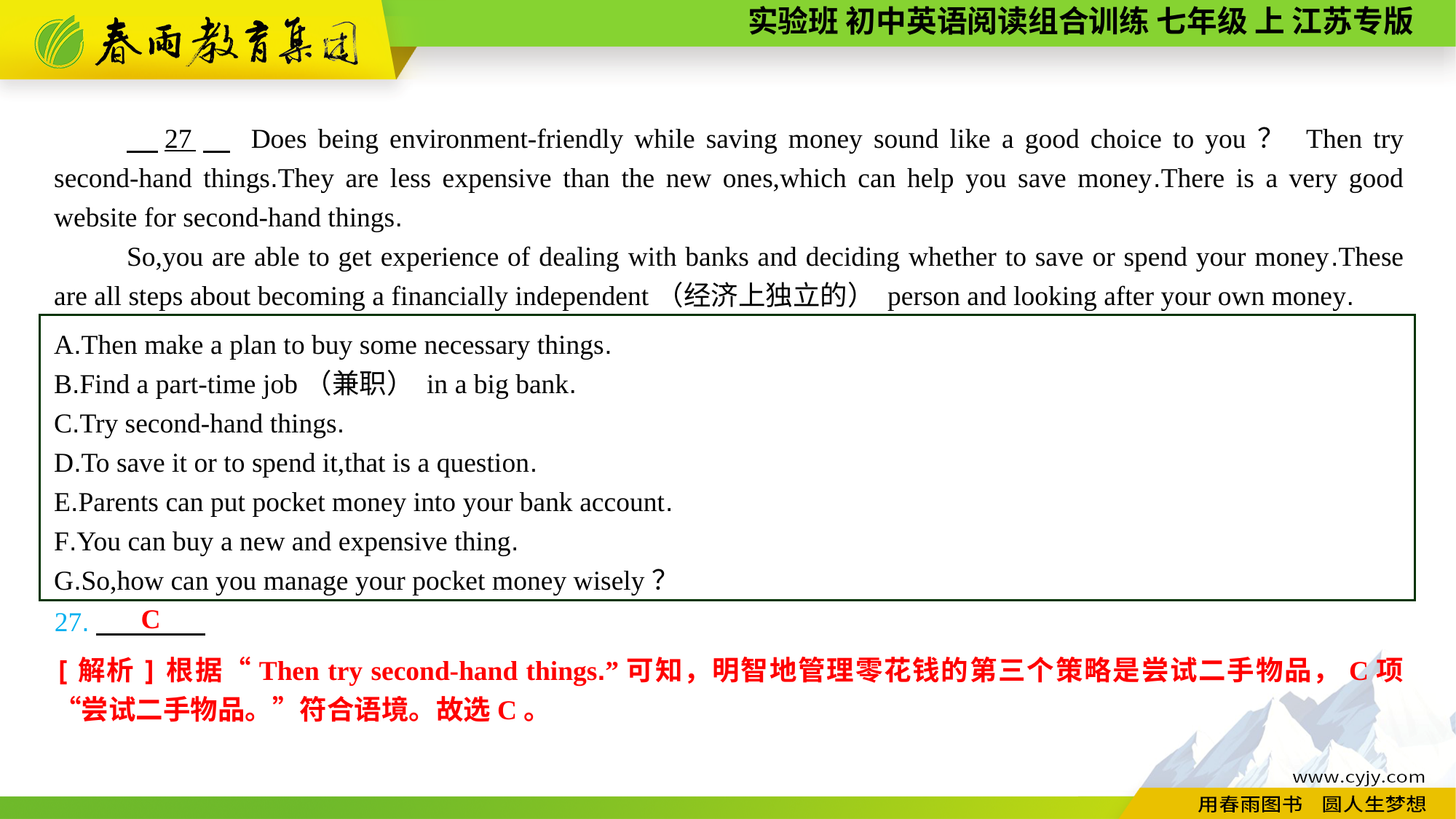

27　 Does being environment-friendly while saving money sound like a good choice to you？ Then try second-hand things.They are less expensive than the new ones,which can help you save money.There is a very good website for second-hand things.
So,you are able to get experience of dealing with banks and deciding whether to save or spend your money.These are all steps about becoming a financially independent（经济上独立的） person and looking after your own money.

A.Then make a plan to buy some necessary things.
B.Find a part-time job（兼职） in a big bank.
C.Try second-hand things.
D.To save it or to spend it,that is a question.
E.Parents can put pocket money into your bank account.
F.You can buy a new and expensive thing.
G.So,how can you manage your pocket money wisely？
C
27.
[解析]根据“Then try second-hand things.”可知，明智地管理零花钱的第三个策略是尝试二手物品，C项“尝试二手物品。”符合语境。故选C。